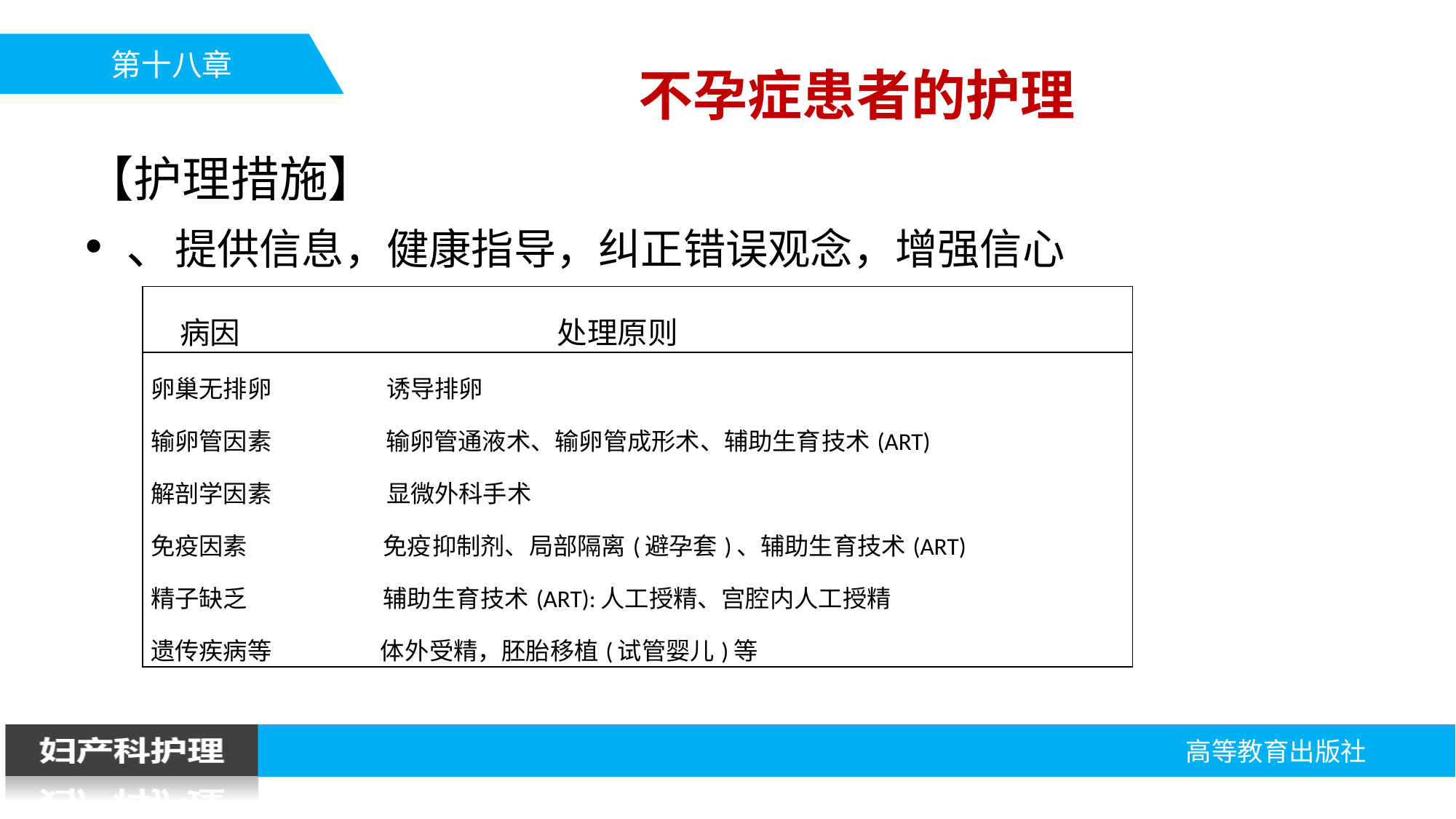

不孕症患者的护理

【护理措施】
、提供信息，健康指导，纠正错误观念，增强信心
| 病因 处理原则 |
| --- |
| 卵巢无排卵 诱导排卵 输卵管因素 输卵管通液术、输卵管成形术、辅助生育技术(ART) 解剖学因素 显微外科手术 免疫因素 免疫抑制剂、局部隔离(避孕套)、辅助生育技术(ART) 精子缺乏 辅助生育技术(ART):人工授精、宫腔内人工授精 遗传疾病等 体外受精，胚胎移植(试管婴儿)等 |